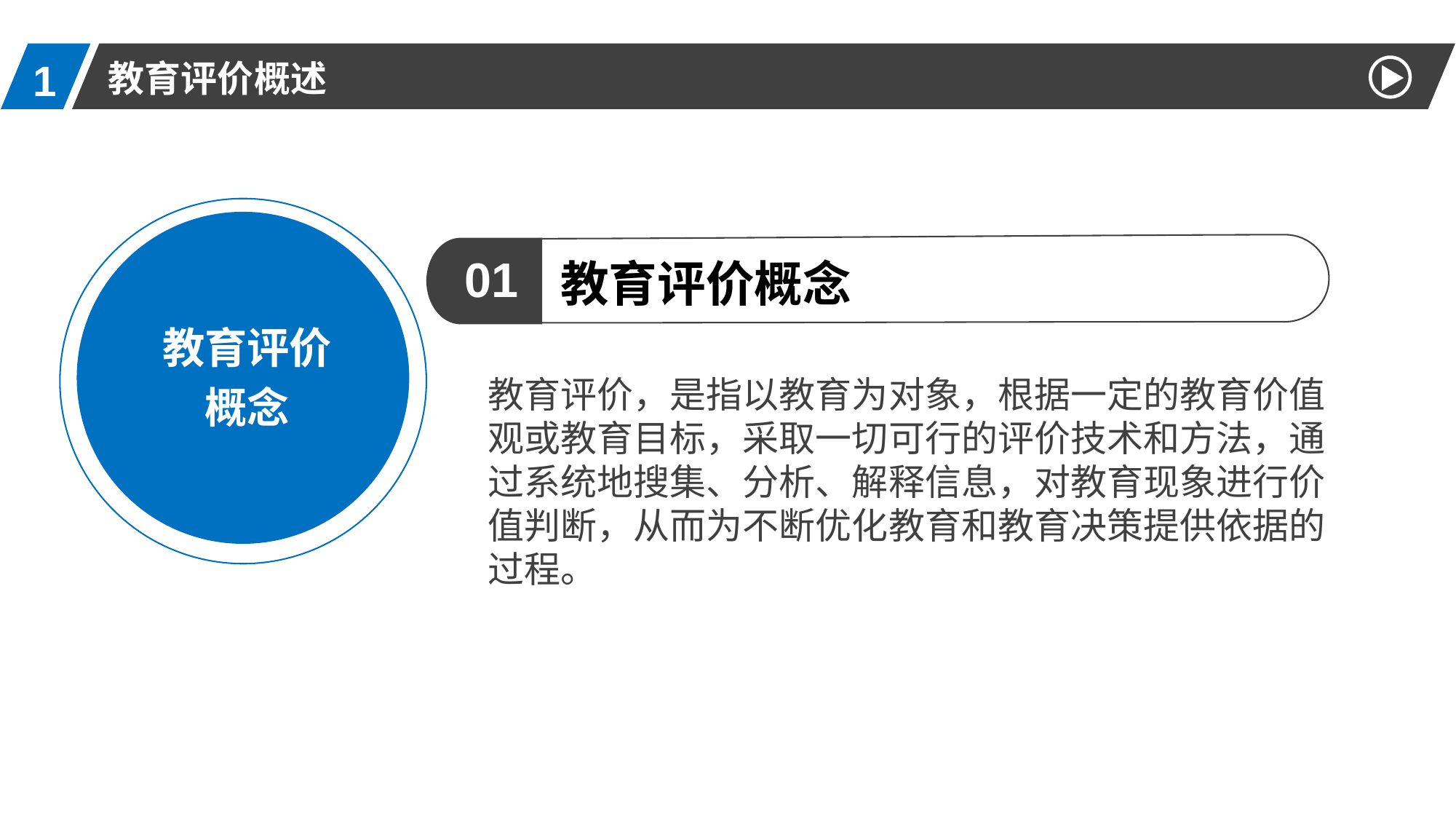

1
教育评价概述

教育评价
概念

01
教育评价概念
教育评价，是指以教育为对象，根据一定的教育价值观或教育目标，采取一切可行的评价技术和方法，通过系统地搜集、分析、解释信息，对教育现象进行价值判断，从而为不断优化教育和教育决策提供依据的过程。